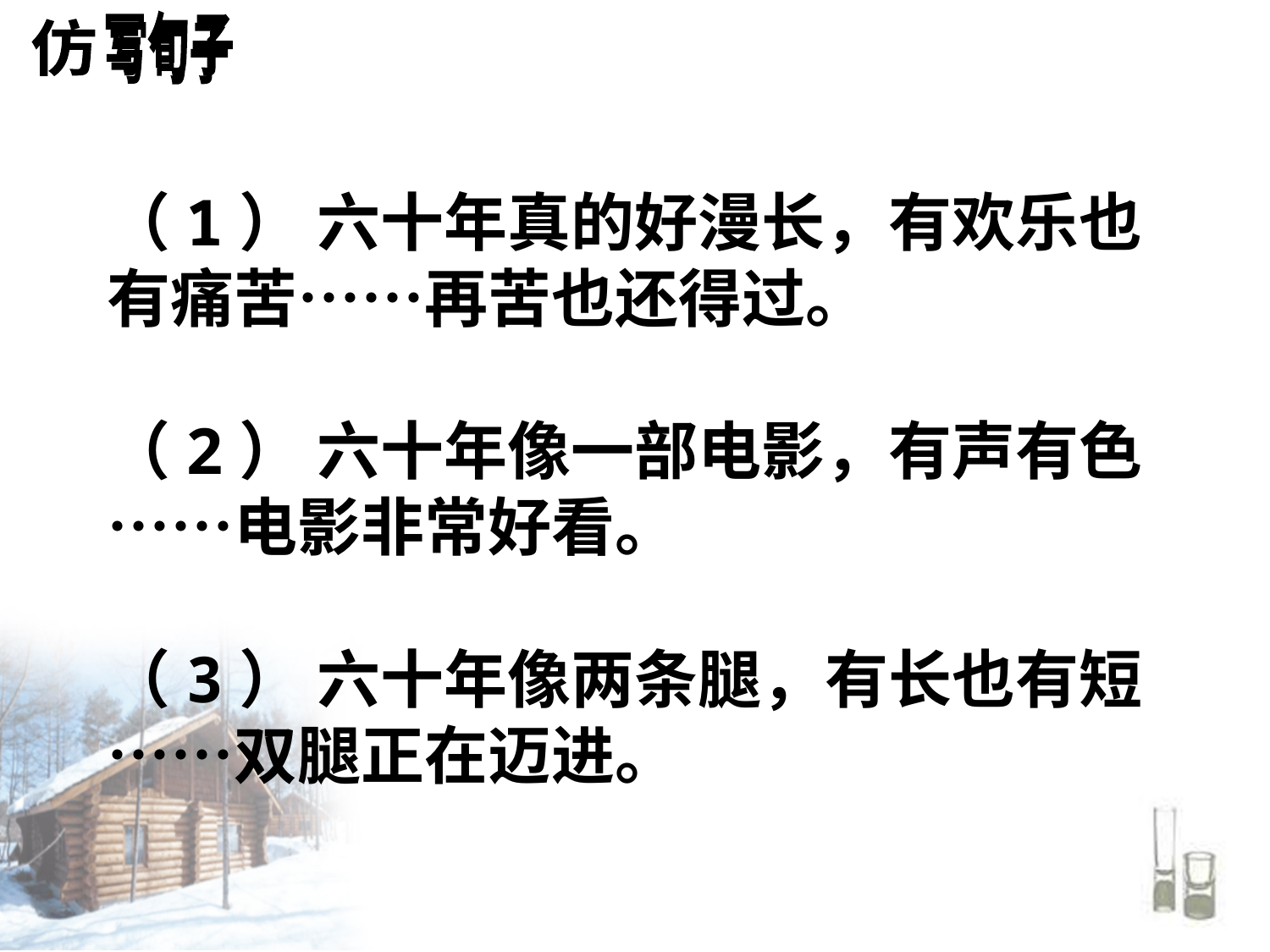

（1） 六十年真的好漫长，有欢乐也有痛苦……再苦也还得过。

（2） 六十年像一部电影，有声有色……电影非常好看。

（3） 六十年像两条腿，有长也有短……双腿正在迈进。